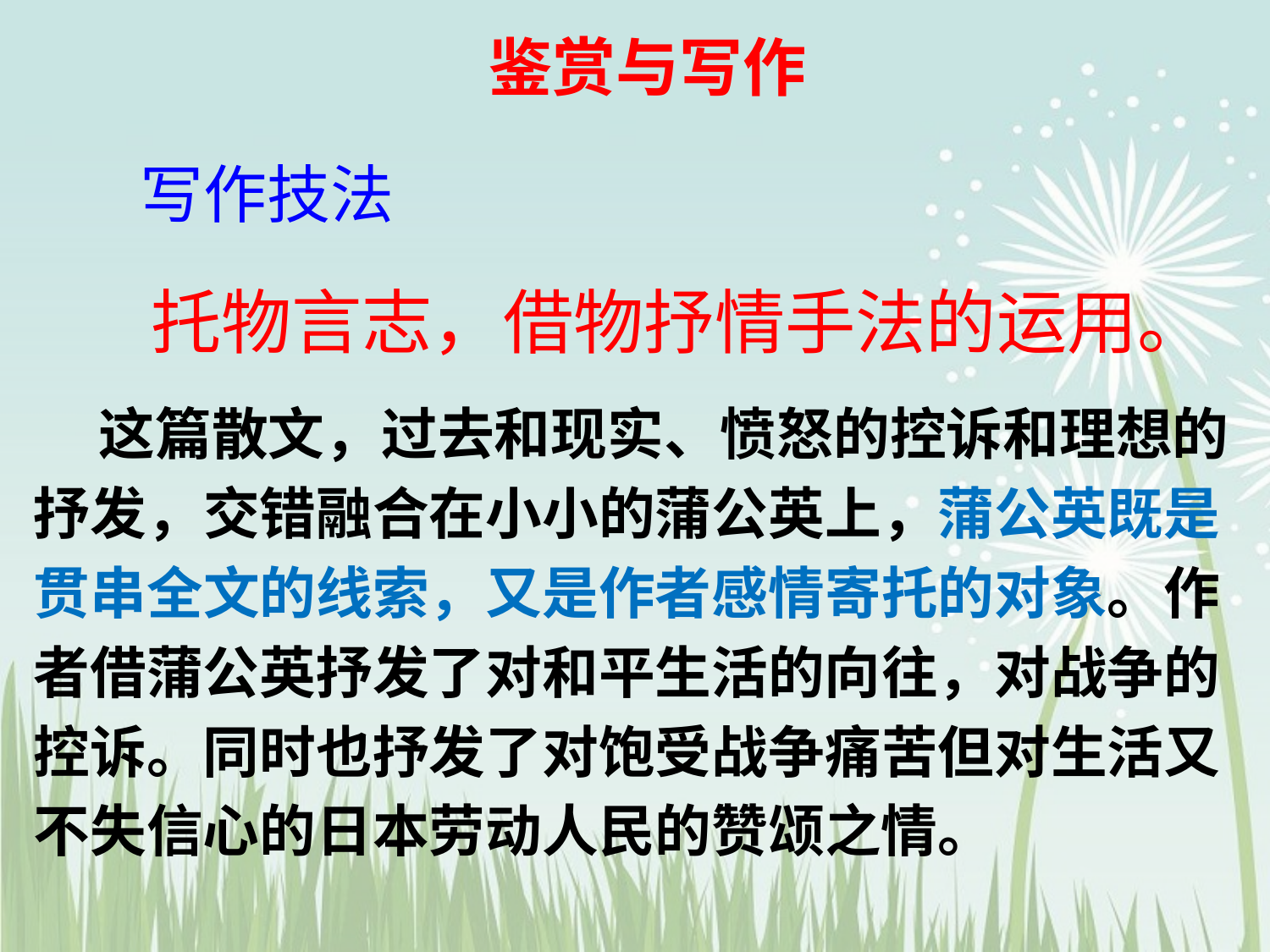

鉴赏与写作
写作技法
托物言志，借物抒情手法的运用。
    这篇散文，过去和现实、愤怒的控诉和理想的抒发，交错融合在小小的蒲公英上，蒲公英既是贯串全文的线索，又是作者感情寄托的对象。作者借蒲公英抒发了对和平生活的向往，对战争的控诉。同时也抒发了对饱受战争痛苦但对生活又不失信心的日本劳动人民的赞颂之情。